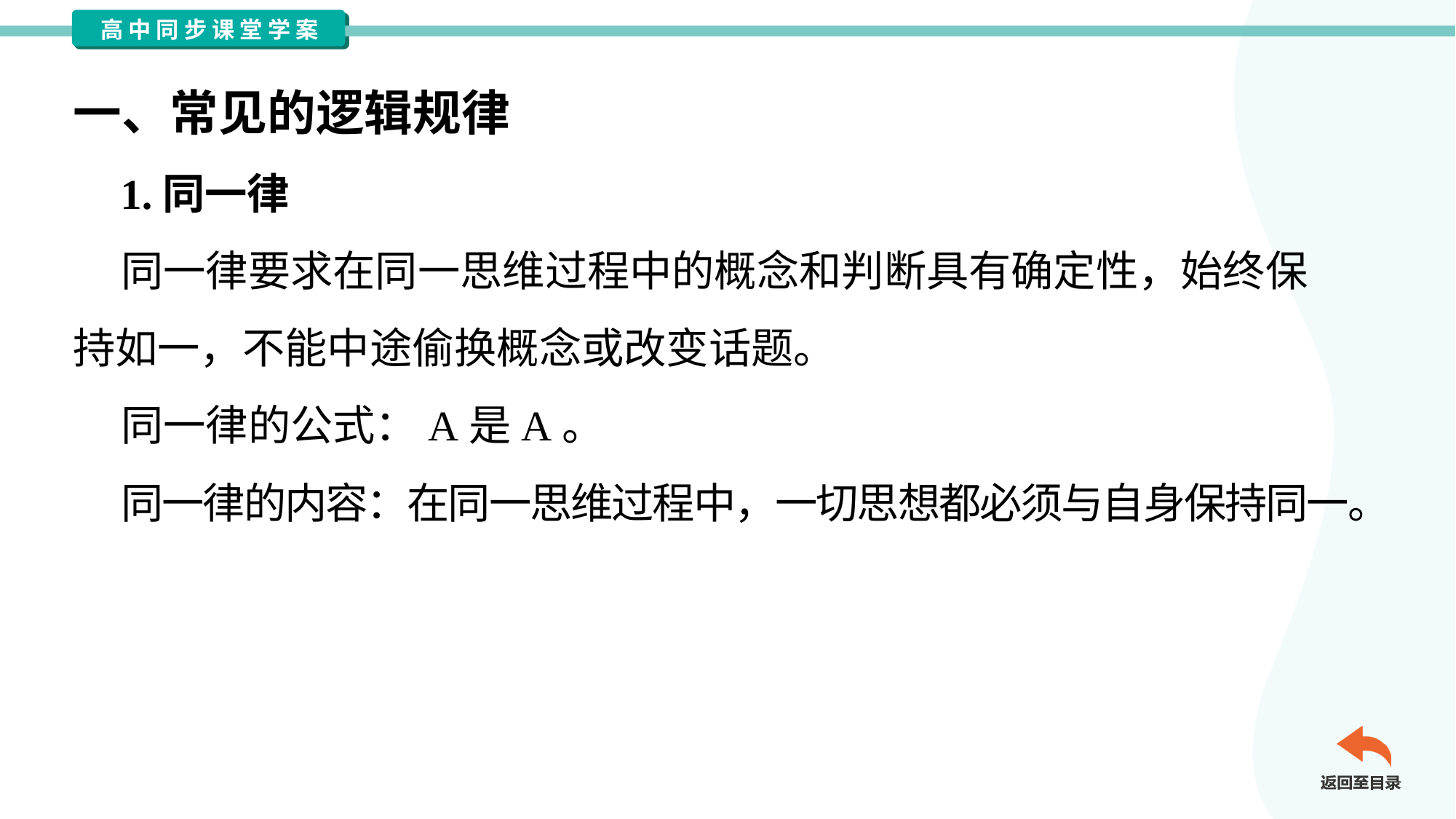

一、常见的逻辑规律
    1.同一律
    同一律要求在同一思维过程中的概念和判断具有确定性，始终保
持如一，不能中途偷换概念或改变话题。
    同一律的公式：A是A。
    同一律的内容：在同一思维过程中，一切思想都必须与自身保持同一。